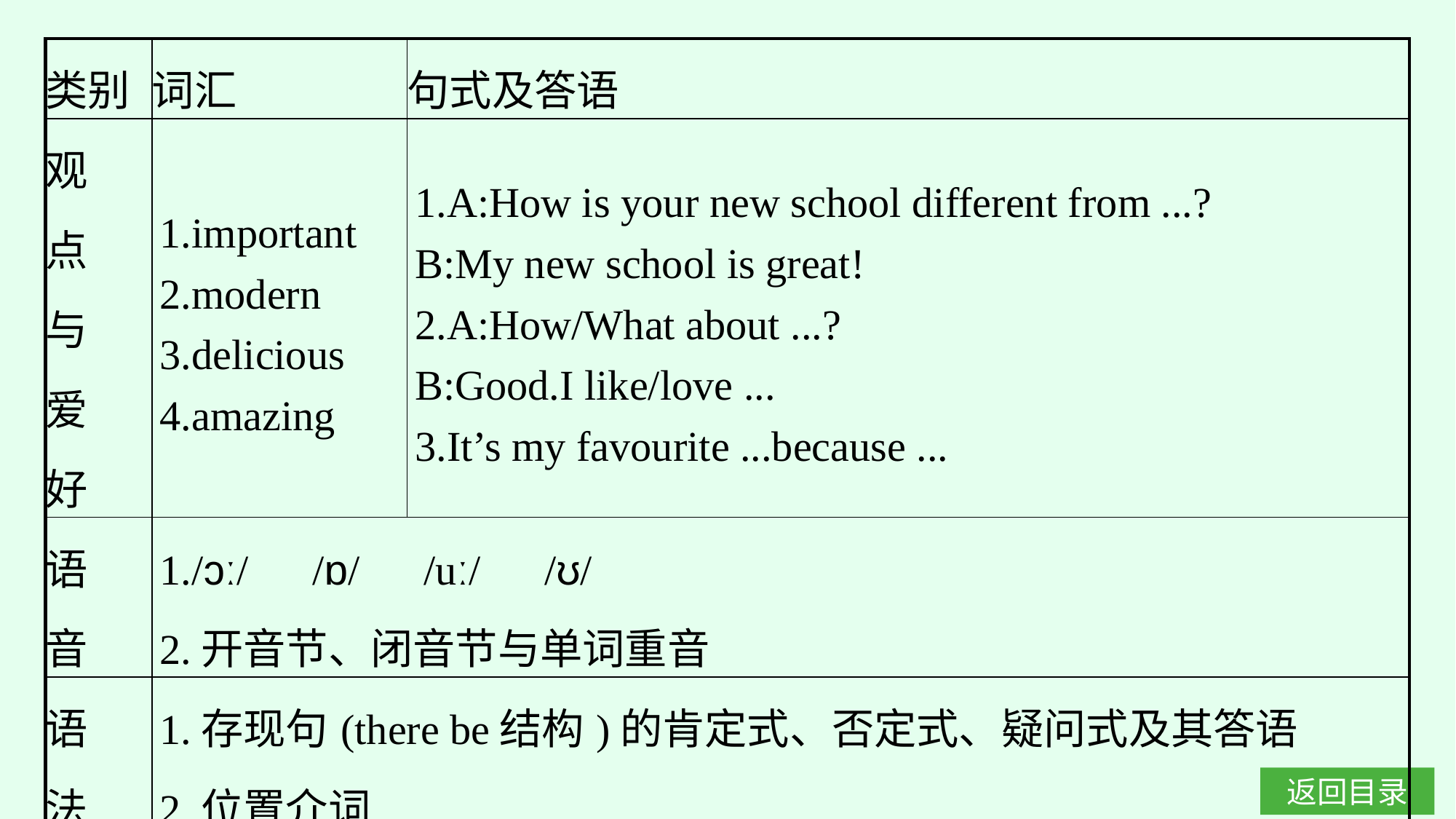

| 类别 | 词汇 | 句式及答语 |
| --- | --- | --- |
| 观 点 与 爱 好 | 1.important 2.modern 3.delicious 4.amazing | 1.A:How is your new school different from ...? B:My new school is great! 2.A:How/What about ...? B:Good.I like/love ... 3.It’s my favourite ...because ... |
| 语 音 | 1./ɔː/　/ɒ/　/uː/　/ʊ/ 2.开音节、闭音节与单词重音 |  |
| 语 法 | 1.存现句(there be结构)的肯定式、否定式、疑问式及其答语 2.位置介词 |  |